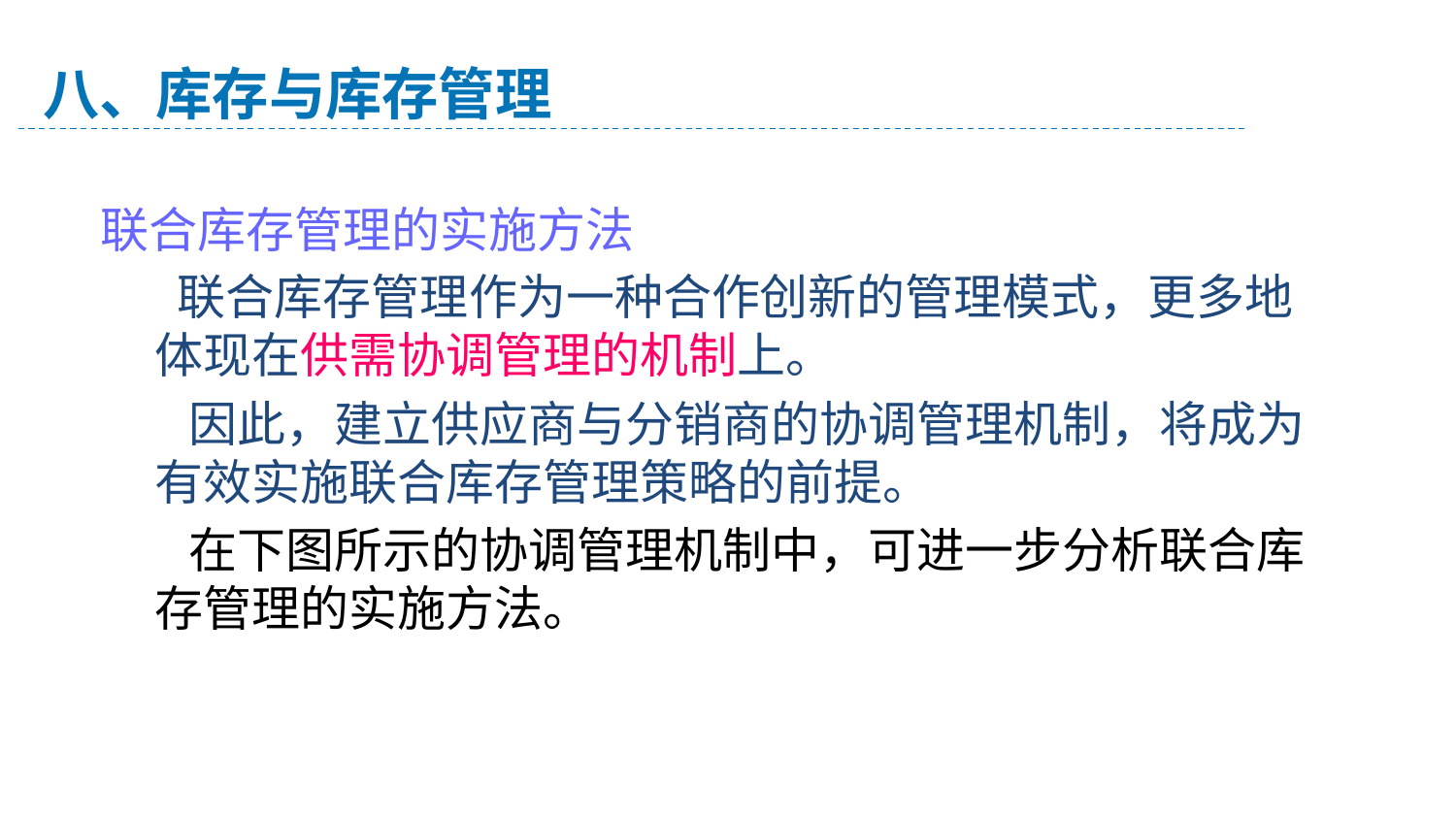

八、库存与库存管理
联合库存管理的实施方法
      联合库存管理作为一种合作创新的管理模式，更多地体现在供需协调管理的机制上。
       因此，建立供应商与分销商的协调管理机制，将成为有效实施联合库存管理策略的前提。
       在下图所示的协调管理机制中，可进一步分析联合库存管理的实施方法。